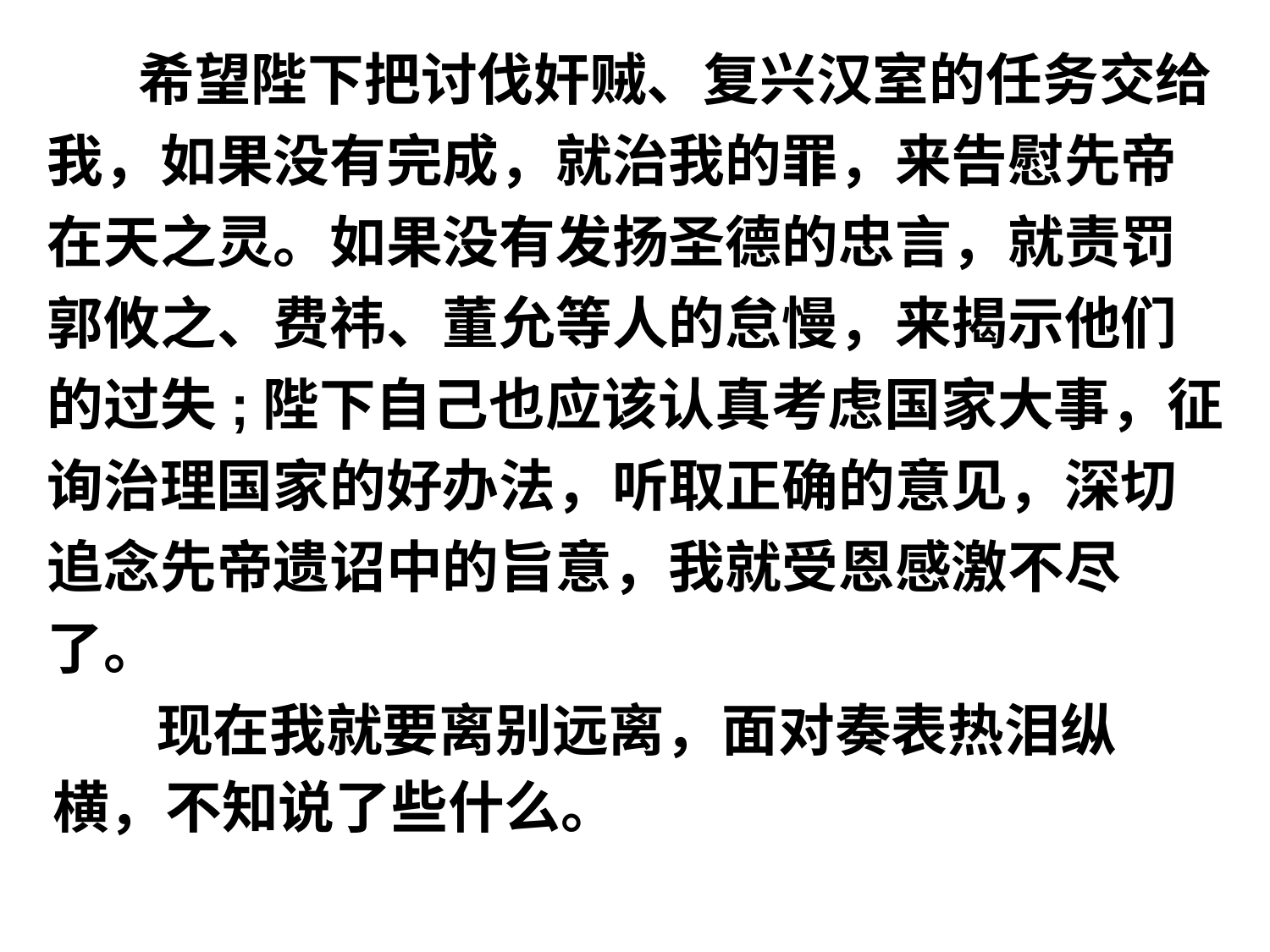

希望陛下把讨伐奸贼、复兴汉室的任务交给我，如果没有完成，就治我的罪，来告慰先帝在天之灵。如果没有发扬圣德的忠言，就责罚郭攸之、费祎、董允等人的怠慢，来揭示他们的过失;陛下自己也应该认真考虑国家大事，征询治理国家的好办法，听取正确的意见，深切追念先帝遗诏中的旨意，我就受恩感激不尽了。
       现在我就要离别远离，面对奏表热泪纵横，不知说了些什么。